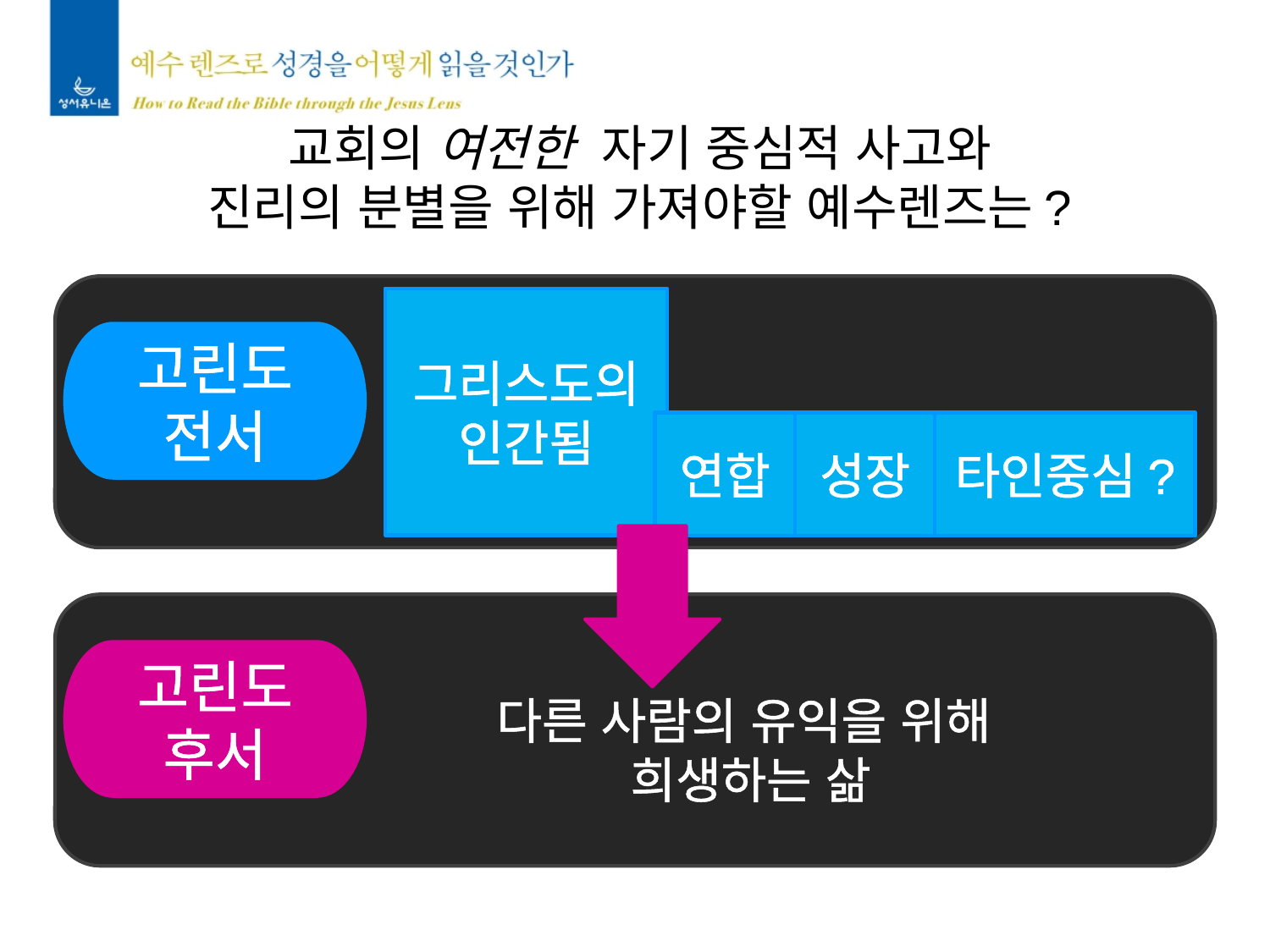

교회의 여전한  자기 중심적 사고와
진리의 분별을 위해 가져야할 예수렌즈는?

그리스도의
인간됨
고린도
전서
연합
성장
타인중심?

다른 사람의 유익을 위해
희생하는 삶
고린도
후서